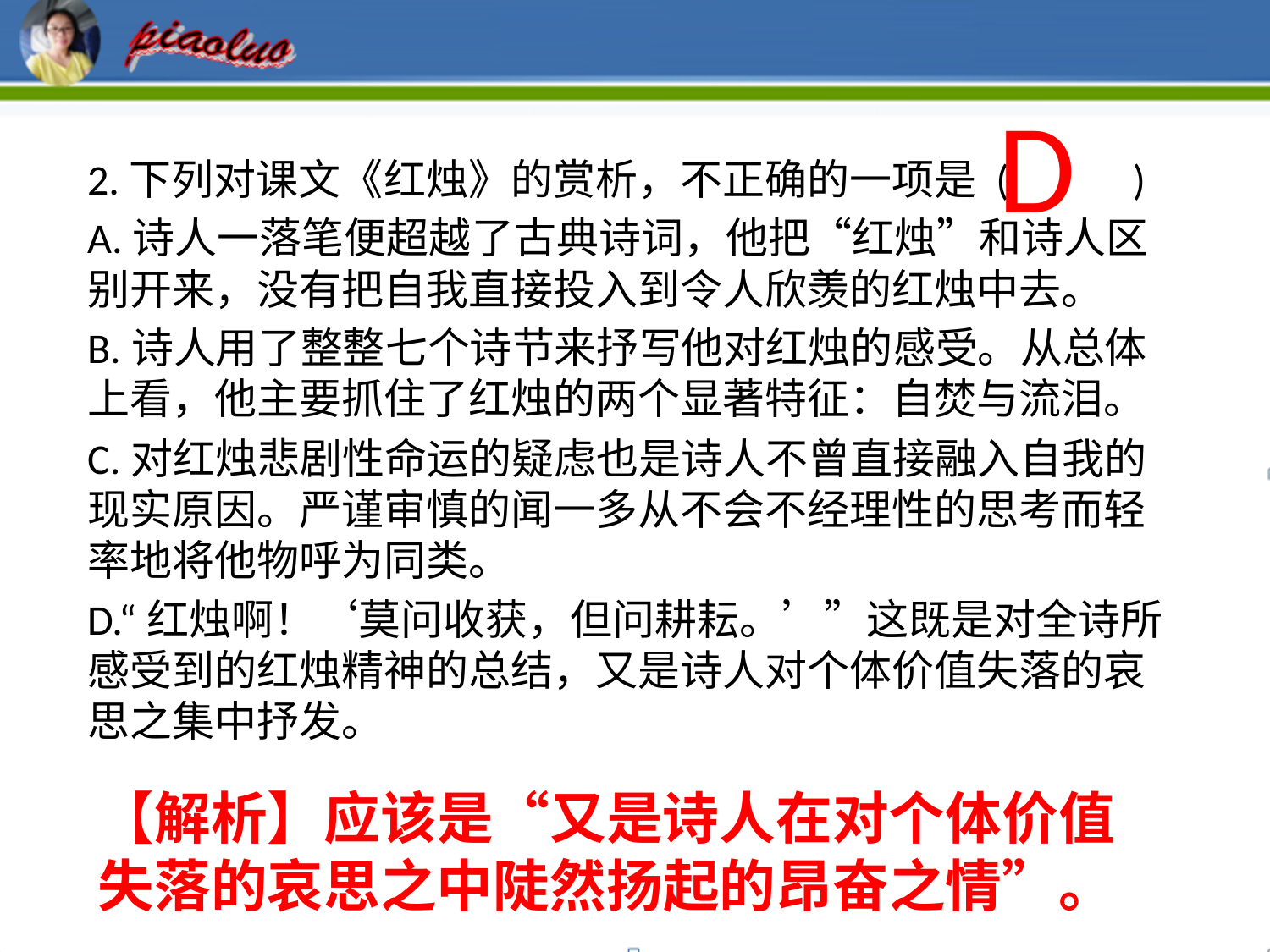

D
2.下列对课文《红烛》的赏析，不正确的一项是 (　  　)
A.诗人一落笔便超越了古典诗词，他把“红烛”和诗人区别开来，没有把自我直接投入到令人欣羡的红烛中去。
B.诗人用了整整七个诗节来抒写他对红烛的感受。从总体上看，他主要抓住了红烛的两个显著特征：自焚与流泪。
C.对红烛悲剧性命运的疑虑也是诗人不曾直接融入自我的现实原因。严谨审慎的闻一多从不会不经理性的思考而轻率地将他物呼为同类。
D.“红烛啊！‘莫问收获，但问耕耘。’”这既是对全诗所感受到的红烛精神的总结，又是诗人对个体价值失落的哀思之集中抒发。

【解析】应该是“又是诗人在对个体价值失落的哀思之中陡然扬起的昂奋之情”。